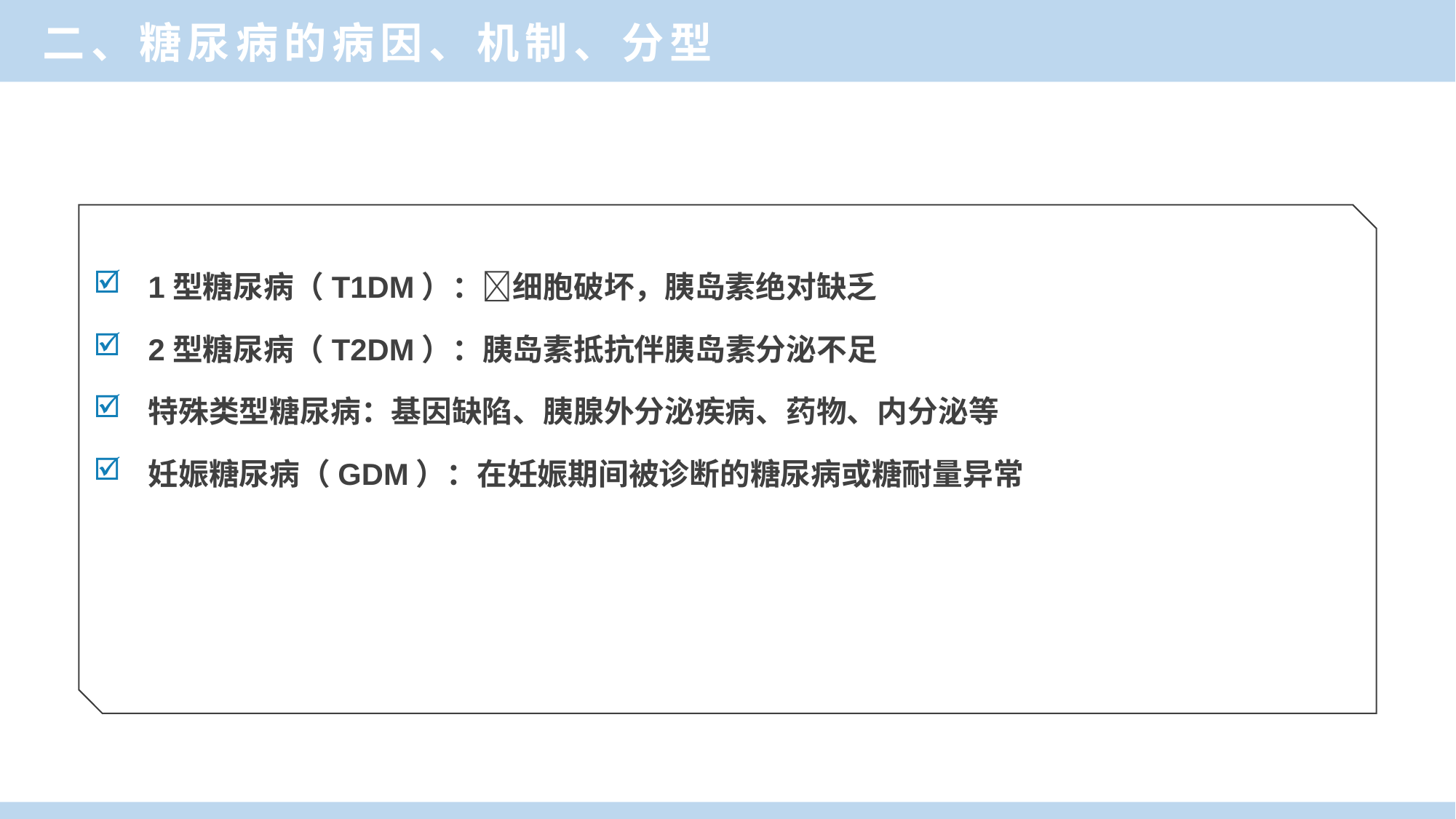

二、糖尿病的病因、机制、分型

1型糖尿病（T1DM）：β细胞破坏，胰岛素绝对缺乏
2型糖尿病（T2DM）：胰岛素抵抗伴胰岛素分泌不足
特殊类型糖尿病：基因缺陷、胰腺外分泌疾病、药物、内分泌等
妊娠糖尿病（GDM）：在妊娠期间被诊断的糖尿病或糖耐量异常